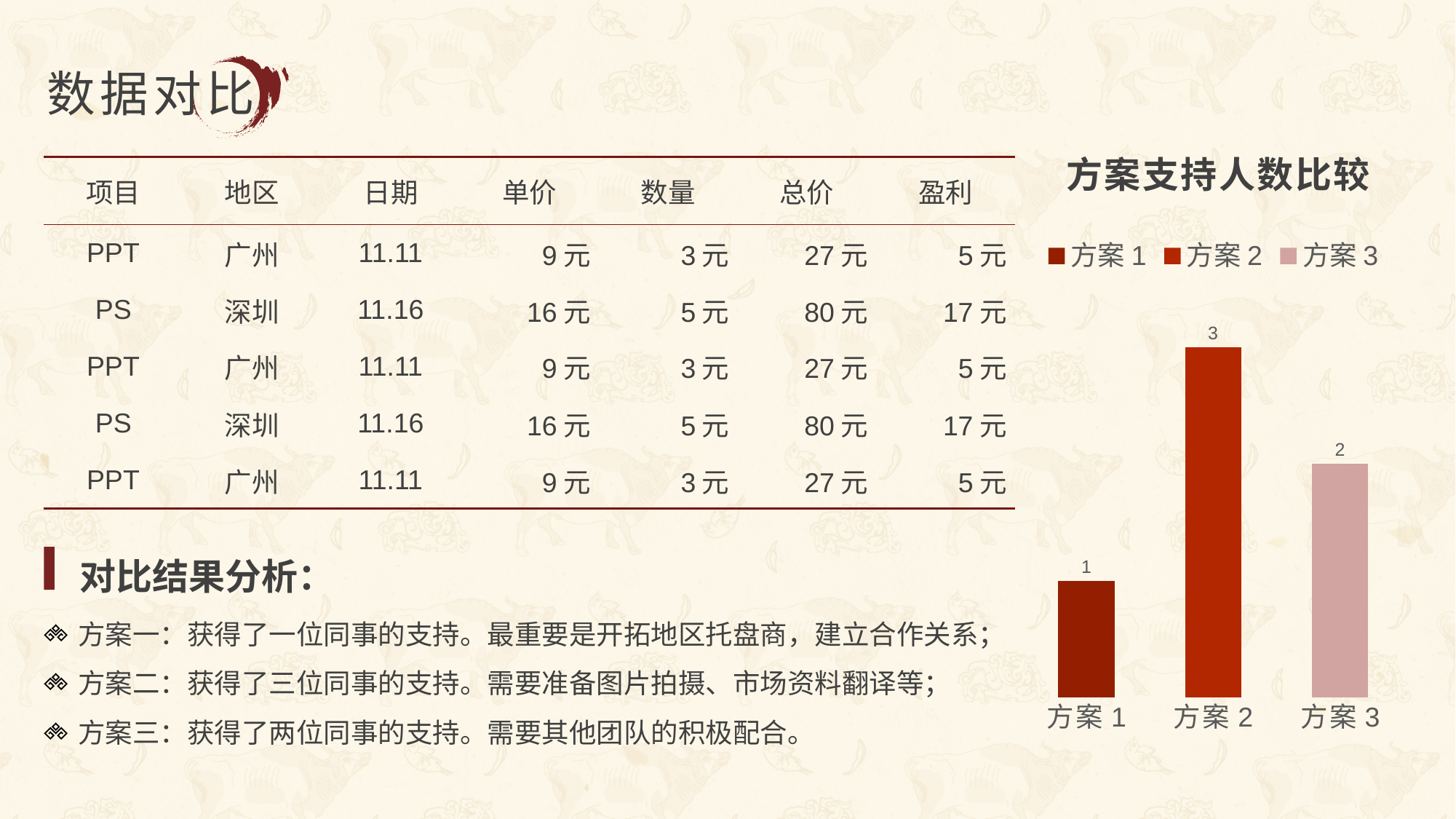

数据对比

### Chart: 方案支持人数比较

| Category | 支持人数 |
|---|---|
| 方案1 | 1.0 |
| 方案2 | 3.0 |
| 方案3 | 2.0 |
| 项目 | 地区 | 日期 | 单价 | 数量 | 总价 | 盈利 |
| --- | --- | --- | --- | --- | --- | --- |
| PPT | 广州 | 11.11 | 9元 | 3元 | 27元 | 5元 |
| PS | 深圳 | 11.16 | 16元 | 5元 | 80元 | 17元 |
| PPT | 广州 | 11.11 | 9元 | 3元 | 27元 | 5元 |
| PS | 深圳 | 11.16 | 16元 | 5元 | 80元 | 17元 |
| PPT | 广州 | 11.11 | 9元 | 3元 | 27元 | 5元 |
对比结果分析：

方案一：获得了一位同事的支持。最重要是开拓地区托盘商，建立合作关系；
方案二：获得了三位同事的支持。需要准备图片拍摄、市场资料翻译等；
方案三：获得了两位同事的支持。需要其他团队的积极配合。